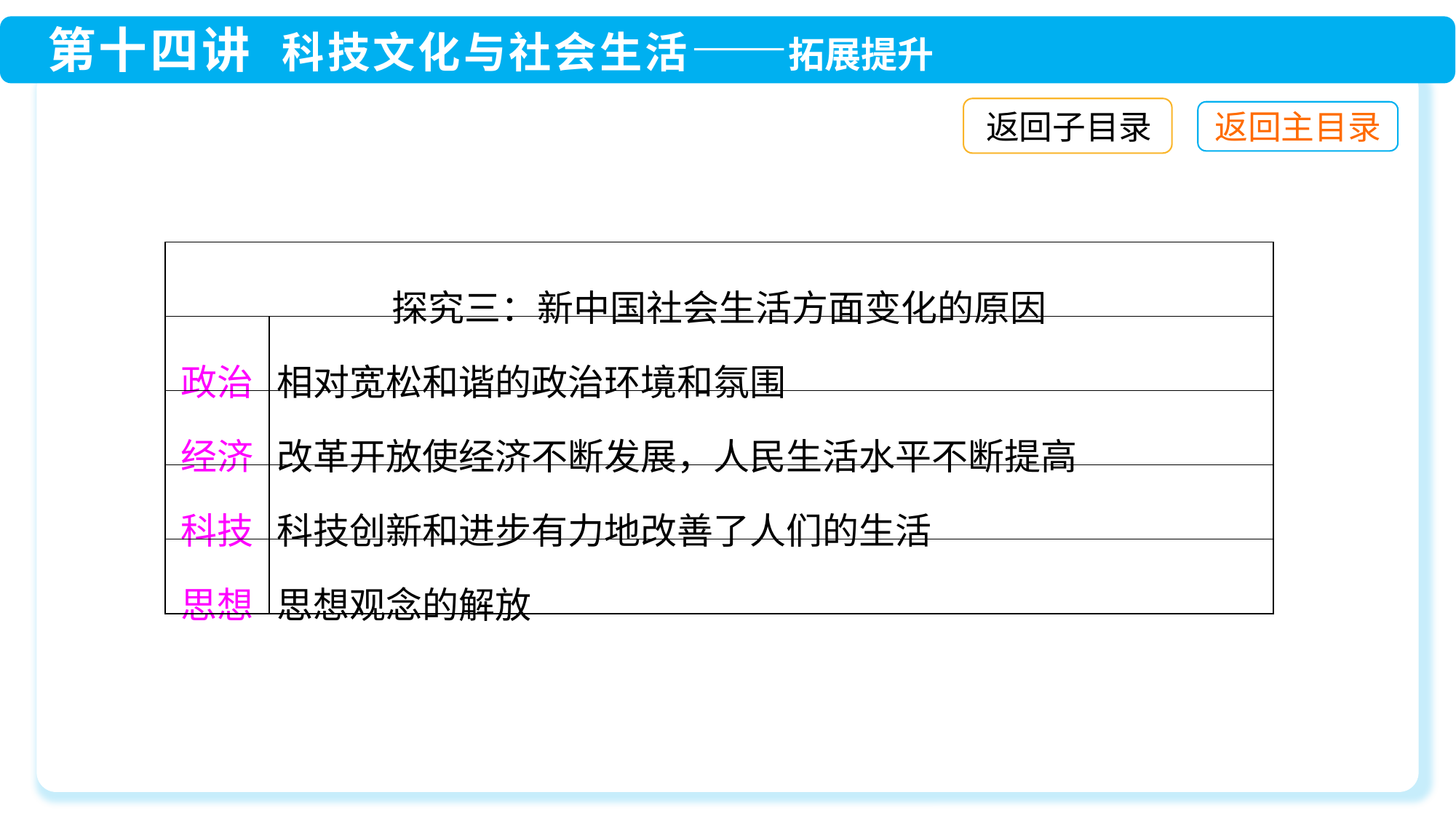

返回子目录
| 探究三：新中国社会生活方面变化的原因 |  |
| --- | --- |
| 政治 | 相对宽松和谐的政治环境和氛围 |
| 经济 | 改革开放使经济不断发展，人民生活水平不断提高 |
| 科技 | 科技创新和进步有力地改善了人们的生活 |
| 思想 | 思想观念的解放 |